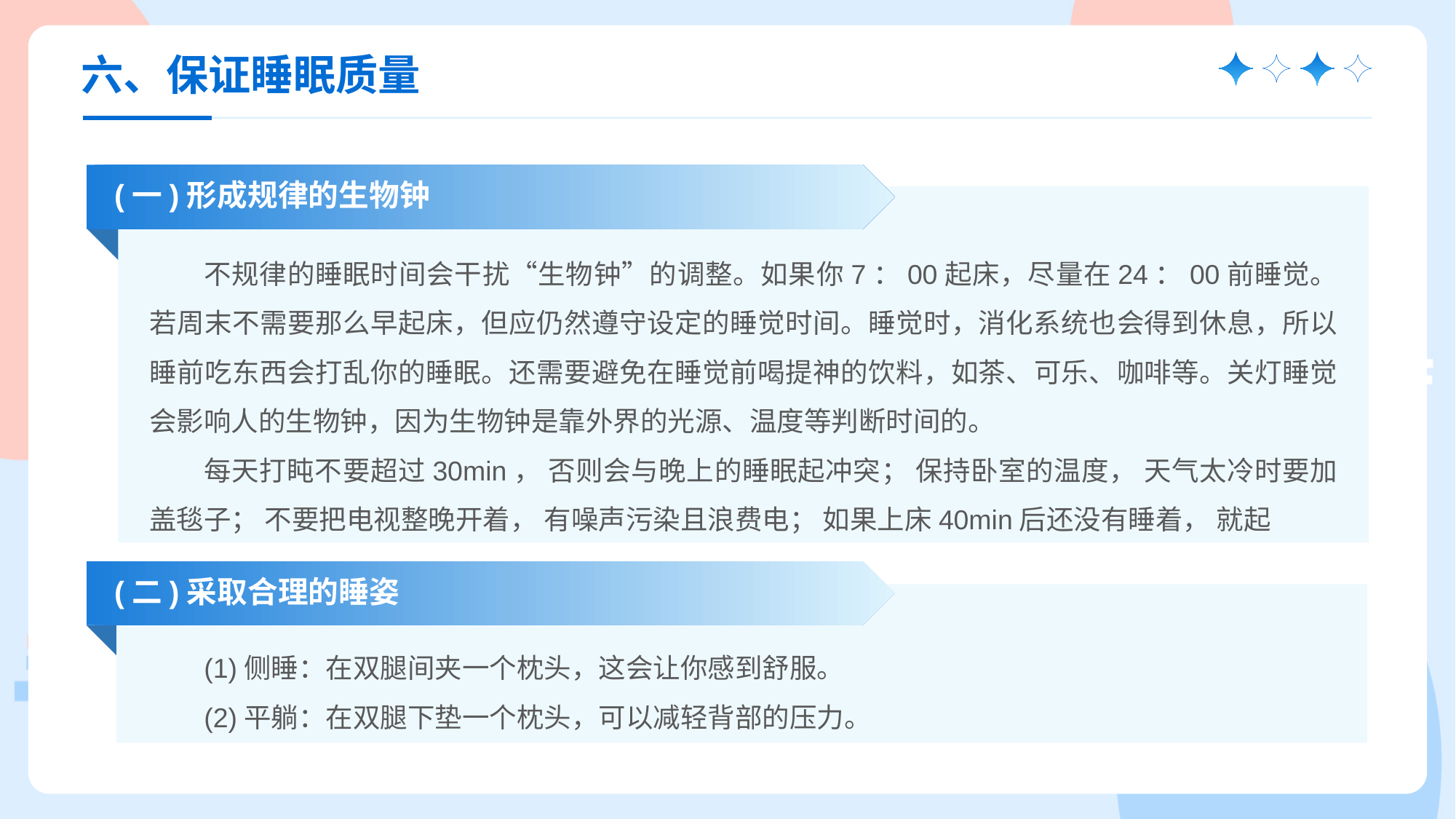

六、保证睡眠质量
(一)形成规律的生物钟

不规律的睡眠时间会干扰“生物钟”的调整。如果你7：00起床，尽量在24：00前睡觉。若周末不需要那么早起床，但应仍然遵守设定的睡觉时间。睡觉时，消化系统也会得到休息，所以睡前吃东西会打乱你的睡眠。还需要避免在睡觉前喝提神的饮料，如茶、可乐、咖啡等。关灯睡觉会影响人的生物钟，因为生物钟是靠外界的光源、温度等判断时间的。
每天打盹不要超过30min， 否则会与晚上的睡眠起冲突； 保持卧室的温度， 天气太冷时要加盖毯子； 不要把电视整晚开着， 有噪声污染且浪费电； 如果上床40min后还没有睡着， 就起
(二)采取合理的睡姿

(1)侧睡：在双腿间夹一个枕头，这会让你感到舒服。
(2)平躺：在双腿下垫一个枕头，可以减轻背部的压力。